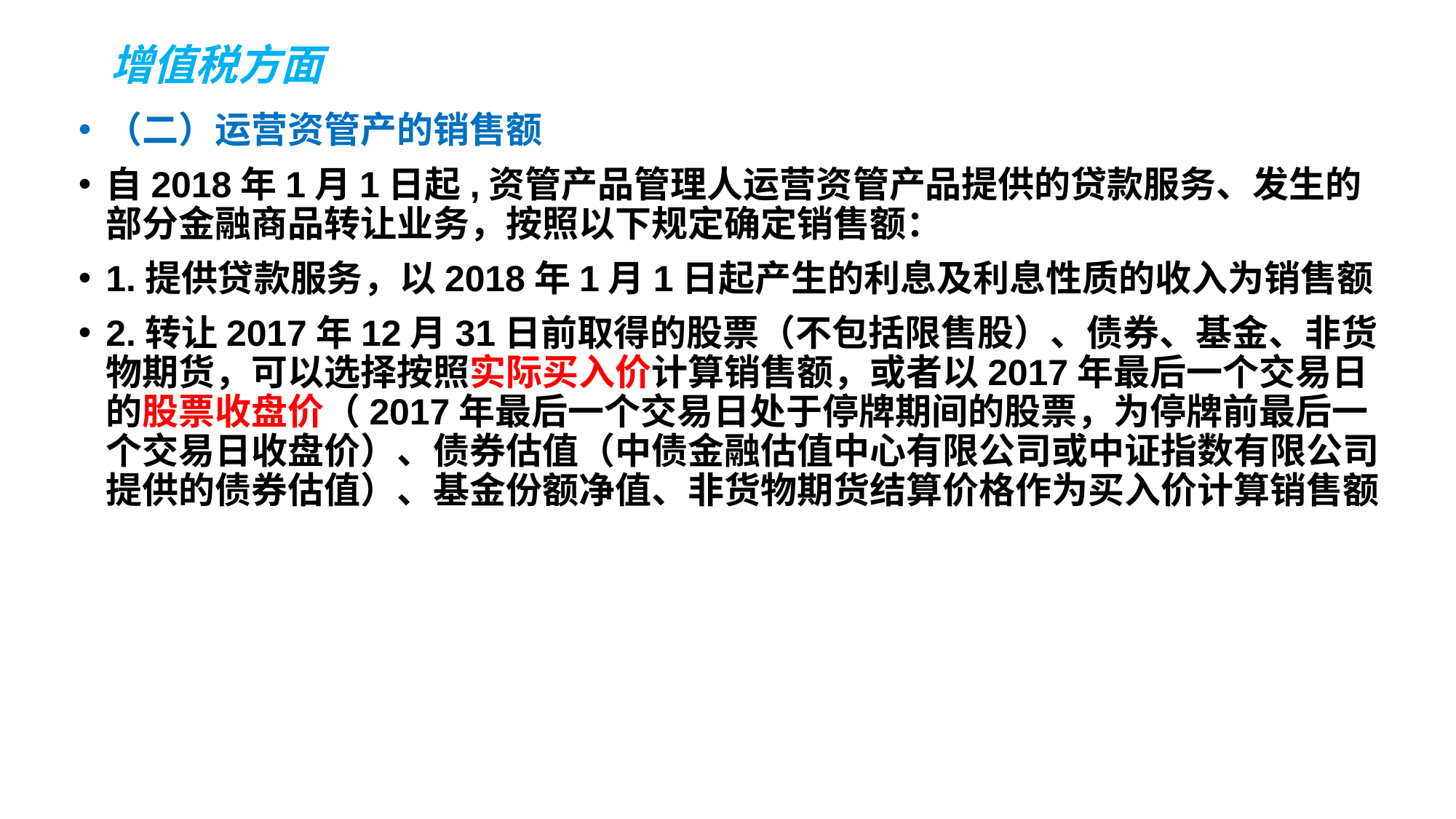

# 增值税方面
（二）运营资管产的销售额
自2018年1月1日起,资管产品管理人运营资管产品提供的贷款服务、发生的部分金融商品转让业务，按照以下规定确定销售额：
1.提供贷款服务，以2018年1月1日起产生的利息及利息性质的收入为销售额
2.转让2017年12月31日前取得的股票（不包括限售股）、债券、基金、非货物期货，可以选择按照实际买入价计算销售额，或者以2017年最后一个交易日的股票收盘价（2017年最后一个交易日处于停牌期间的股票，为停牌前最后一个交易日收盘价）、债券估值（中债金融估值中心有限公司或中证指数有限公司提供的债券估值）、基金份额净值、非货物期货结算价格作为买入价计算销售额